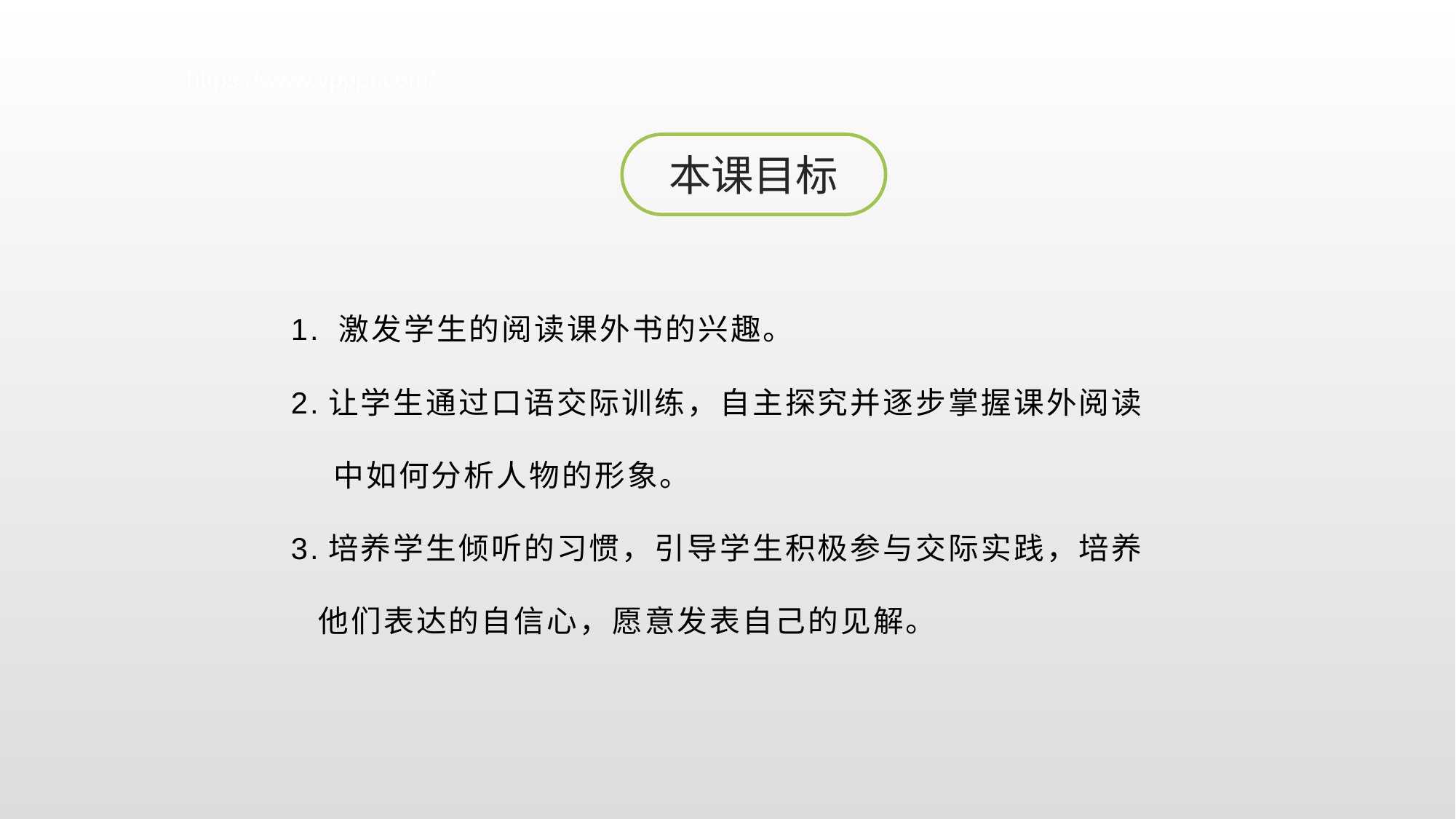

https://www.ypppt.com/
本课目标
1. 激发学生的阅读课外书的兴趣。
2.让学生通过口语交际训练，自主探究并逐步掌握课外阅读中如何分析人物的形象。
3.培养学生倾听的习惯，引导学生积极参与交际实践，培养他们表达的自信心，愿意发表自己的见解。